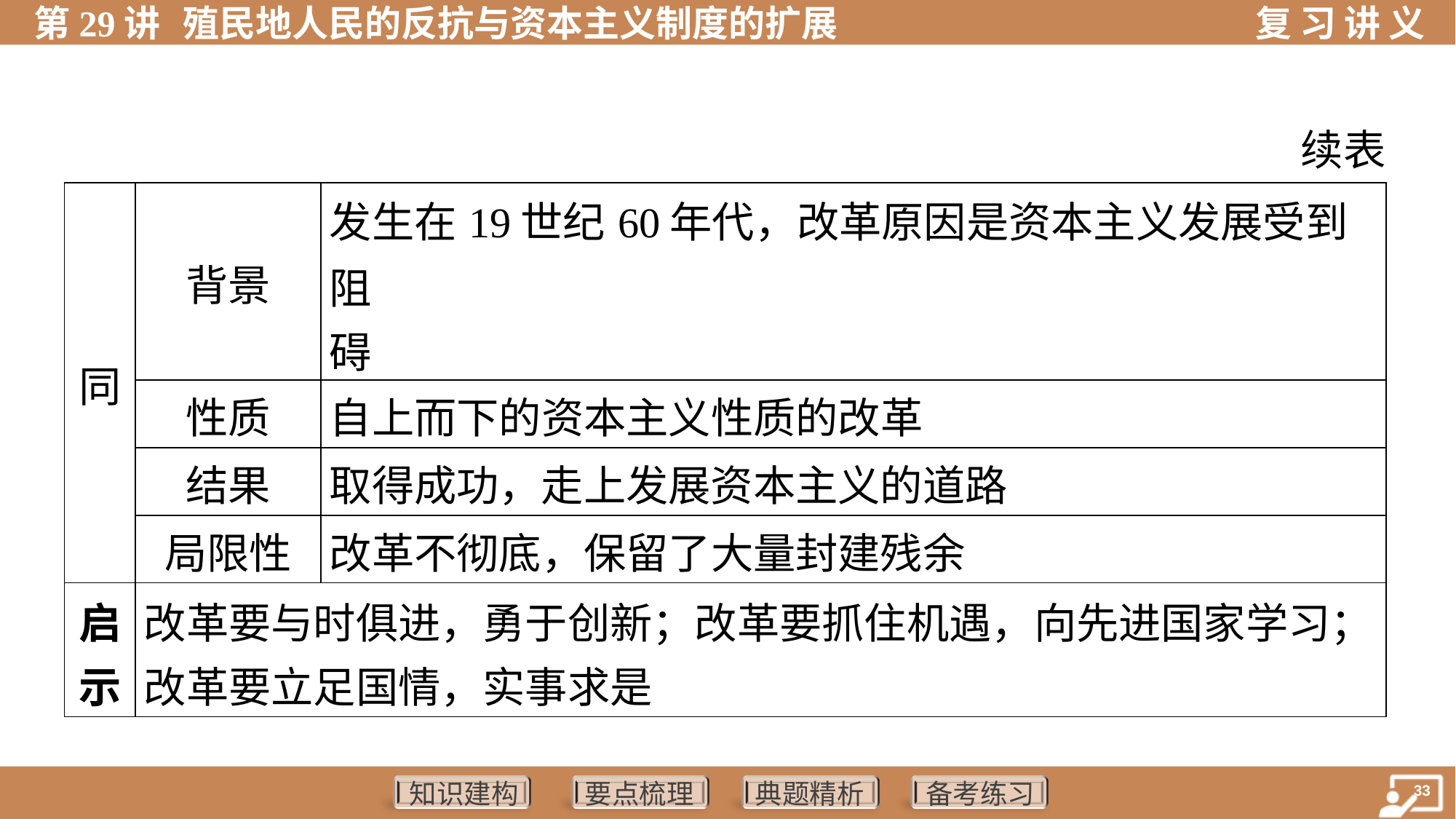

续表
| 同 | 背景 | 发生在19世纪60年代，改革原因是资本主义发展受到阻 碍 |
| --- | --- | --- |
|  | 性质 | 自上而下的资本主义性质的改革 |
|  | 结果 | 取得成功，走上发展资本主义的道路 |
|  | 局限性 | 改革不彻底，保留了大量封建残余 |
| 启 示 | 改革要与时俱进，勇于创新；改革要抓住机遇，向先进国家学习； 改革要立足国情，实事求是 |  |